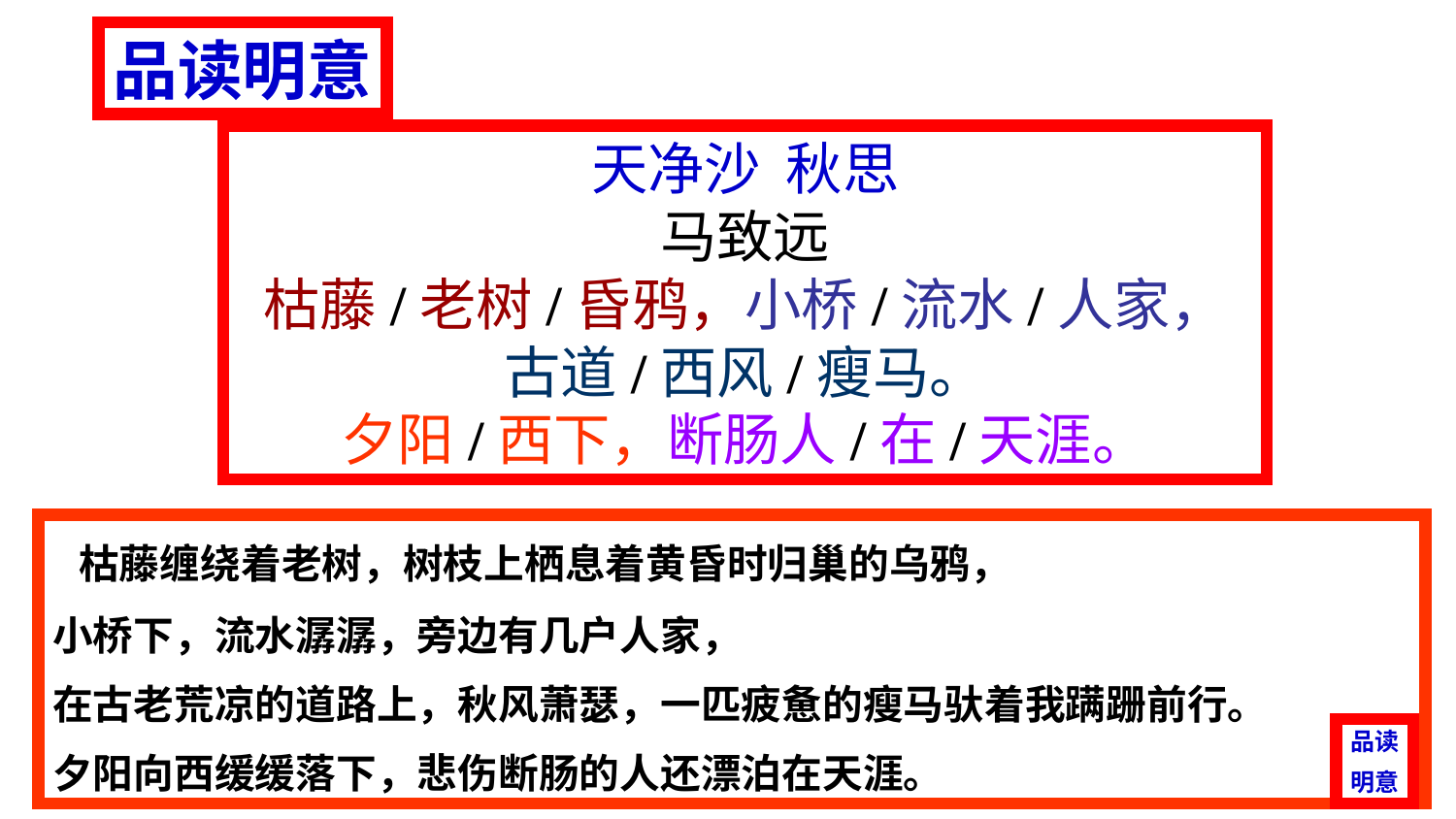

品读明意
天净沙  秋思
马致远
枯藤/老树/昏鸦，小桥/流水/人家，
古道/西风/瘦马。
夕阳/西下，断肠人/在/天涯。
 枯藤缠绕着老树，树枝上栖息着黄昏时归巢的乌鸦，
小桥下，流水潺潺，旁边有几户人家，
在古老荒凉的道路上，秋风萧瑟，一匹疲惫的瘦马驮着我蹒跚前行。
夕阳向西缓缓落下，悲伤断肠的人还漂泊在天涯。
品读
明意